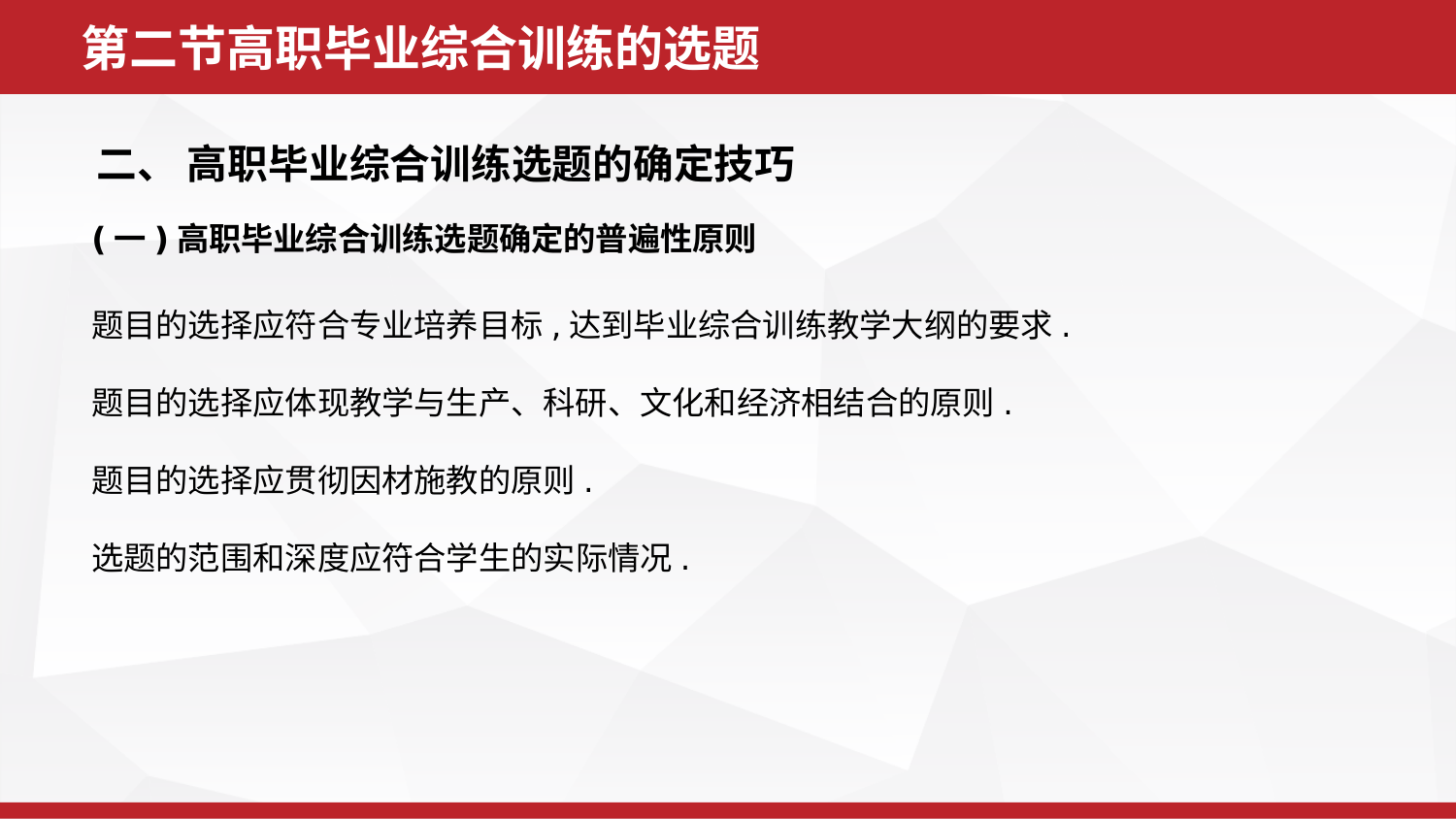

第二节高职毕业综合训练的选题
二、 高职毕业综合训练选题的确定技巧
(一)高职毕业综合训练选题确定的普遍性原则
题目的选择应符合专业培养目标,达到毕业综合训练教学大纲的要求.

题目的选择应体现教学与生产、科研、文化和经济相结合的原则.

题目的选择应贯彻因材施教的原则.

选题的范围和深度应符合学生的实际情况.